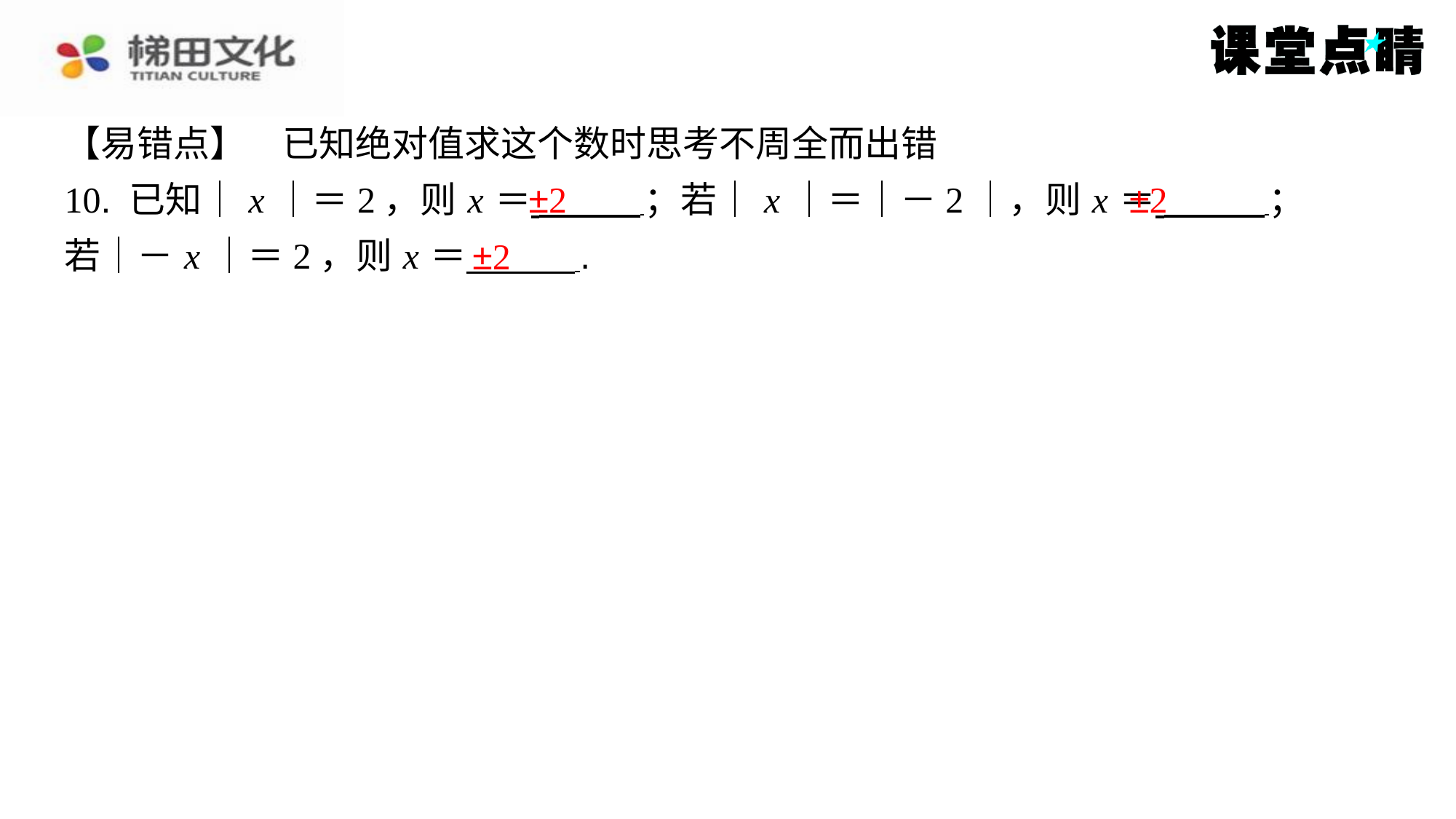

【易错点】　已知绝对值求这个数时思考不周全而出错
10. 已知｜ x ｜＝2，则 x ＝                 ；若｜ x ｜＝｜－2｜，则 x ＝                 ；
若｜－ x ｜＝2，则 x ＝                 ⁠.
±2
±2
±2